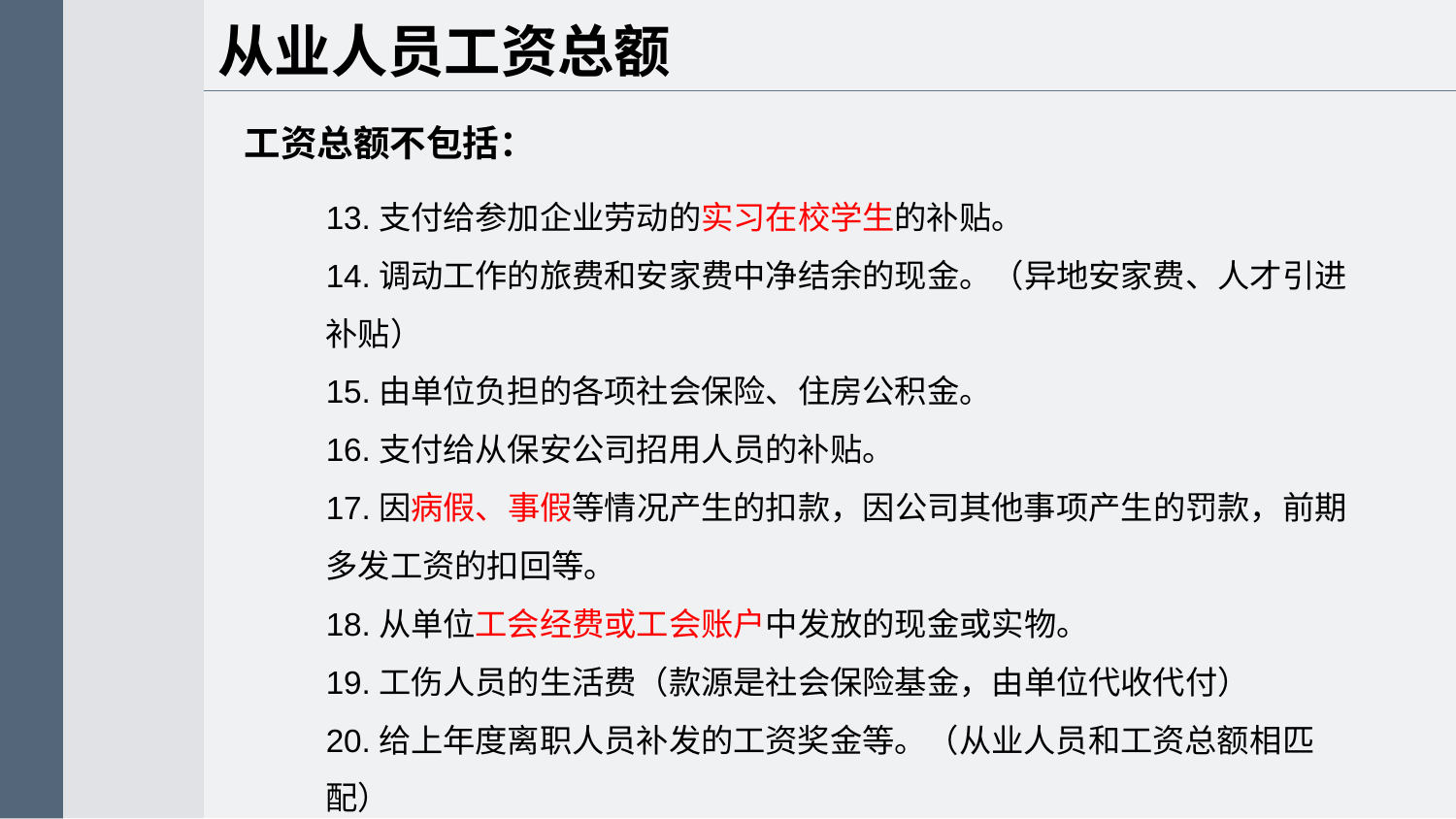

从业人员工资总额
工资总额不包括：
13.支付给参加企业劳动的实习在校学生的补贴。
14.调动工作的旅费和安家费中净结余的现金。（异地安家费、人才引进补贴）
15.由单位负担的各项社会保险、住房公积金。
16.支付给从保安公司招用人员的补贴。
17.因病假、事假等情况产生的扣款，因公司其他事项产生的罚款，前期多发工资的扣回等。
18.从单位工会经费或工会账户中发放的现金或实物。
19.工伤人员的生活费（款源是社会保险基金，由单位代收代付）
20.给上年度离职人员补发的工资奖金等。（从业人员和工资总额相匹配）